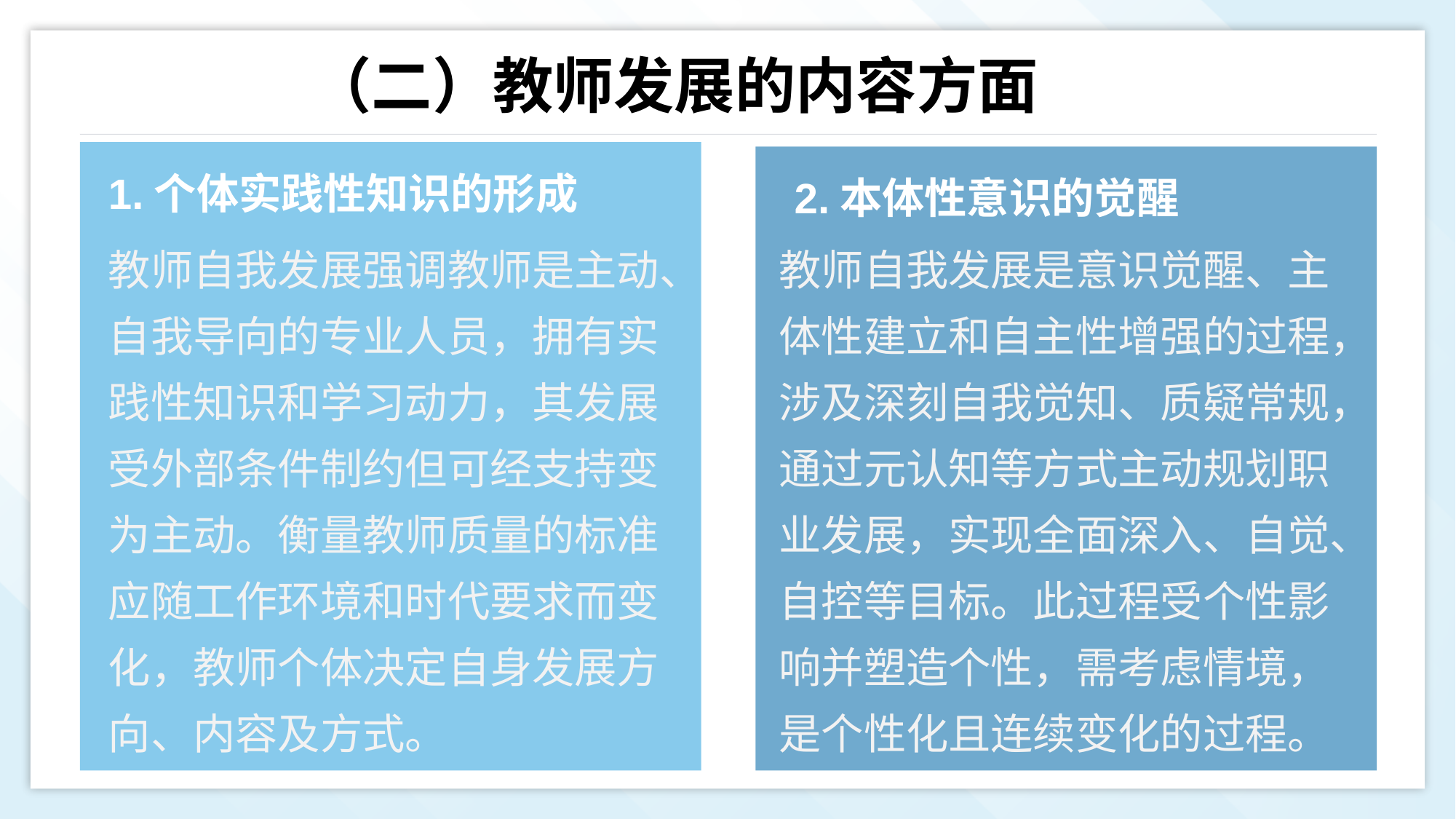

（二）教师发展的内容方面

1.个体实践性知识的形成
教师自我发展强调教师是主动、自我导向的专业人员，拥有实践性知识和学习动力，其发展受外部条件制约但可经支持变为主动。衡量教师质量的标准应随工作环境和时代要求而变化，教师个体决定自身发展方向、内容及方式。

2.本体性意识的觉醒
教师自我发展是意识觉醒、主体性建立和自主性增强的过程，涉及深刻自我觉知、质疑常规，通过元认知等方式主动规划职业发展，实现全面深入、自觉、自控等目标。此过程受个性影响并塑造个性，需考虑情境，是个性化且连续变化的过程。